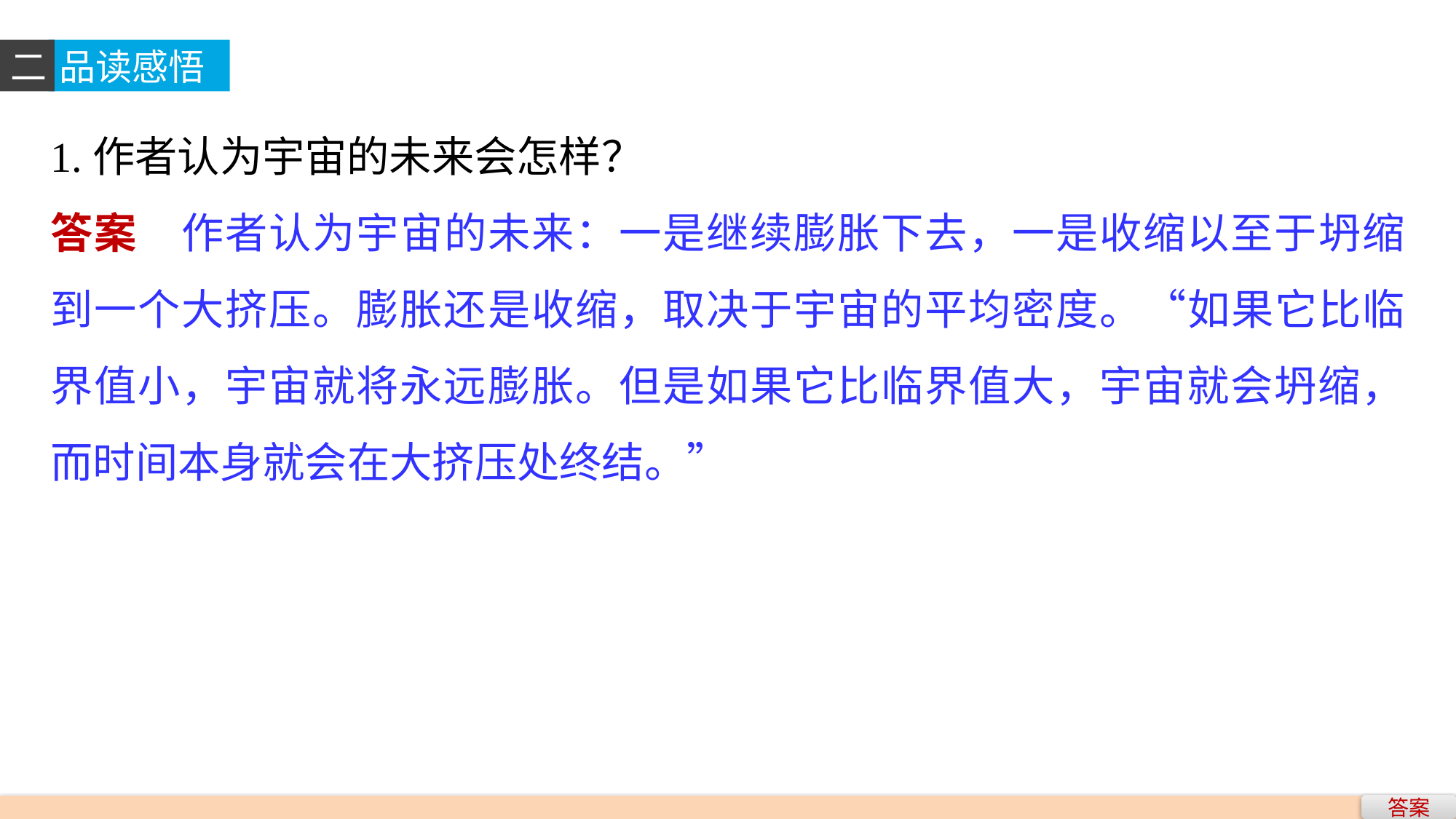

二
品读感悟
1.作者认为宇宙的未来会怎样？
答案　作者认为宇宙的未来：一是继续膨胀下去，一是收缩以至于坍缩到一个大挤压。膨胀还是收缩，取决于宇宙的平均密度。“如果它比临界值小，宇宙就将永远膨胀。但是如果它比临界值大，宇宙就会坍缩，而时间本身就会在大挤压处终结。”
答案